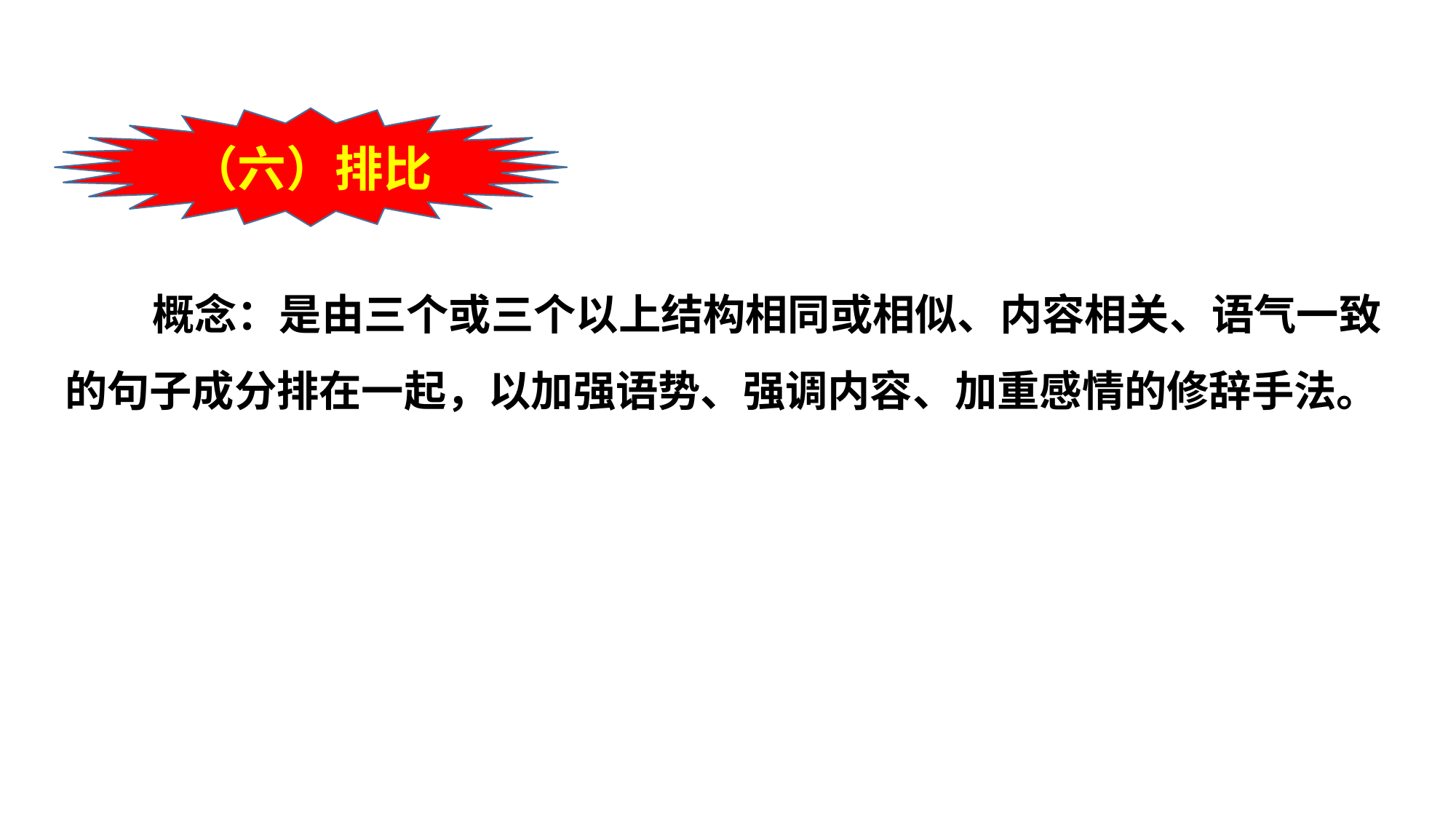

（六）排比
        概念：是由三个或三个以上结构相同或相似、内容相关、语气一致的句子成分排在一起，以加强语势、强调内容、加重感情的修辞手法。